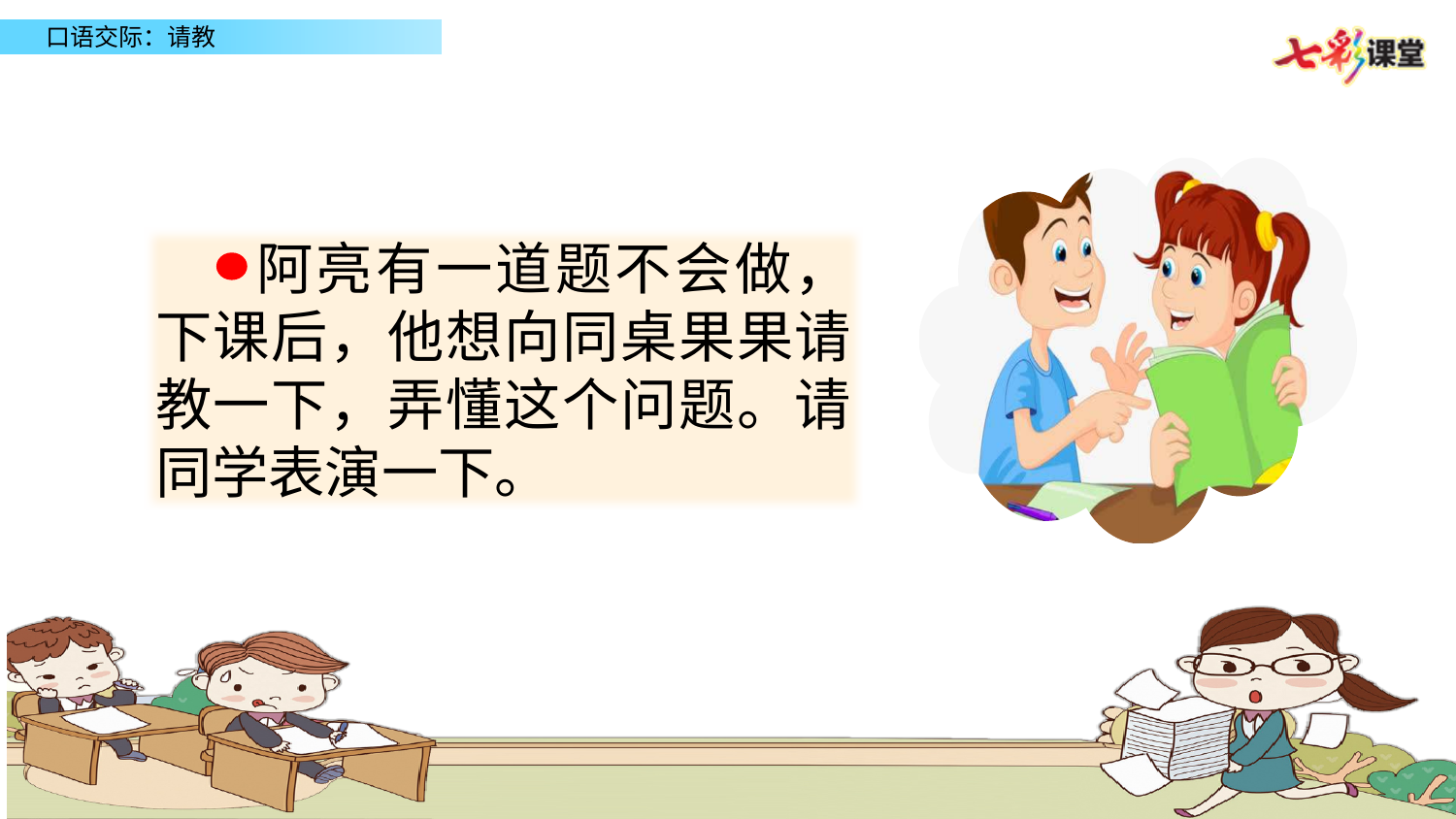

阿亮有一道题不会做，下课后，他想向同桌果果请教一下，弄懂这个问题。请同学表演一下。